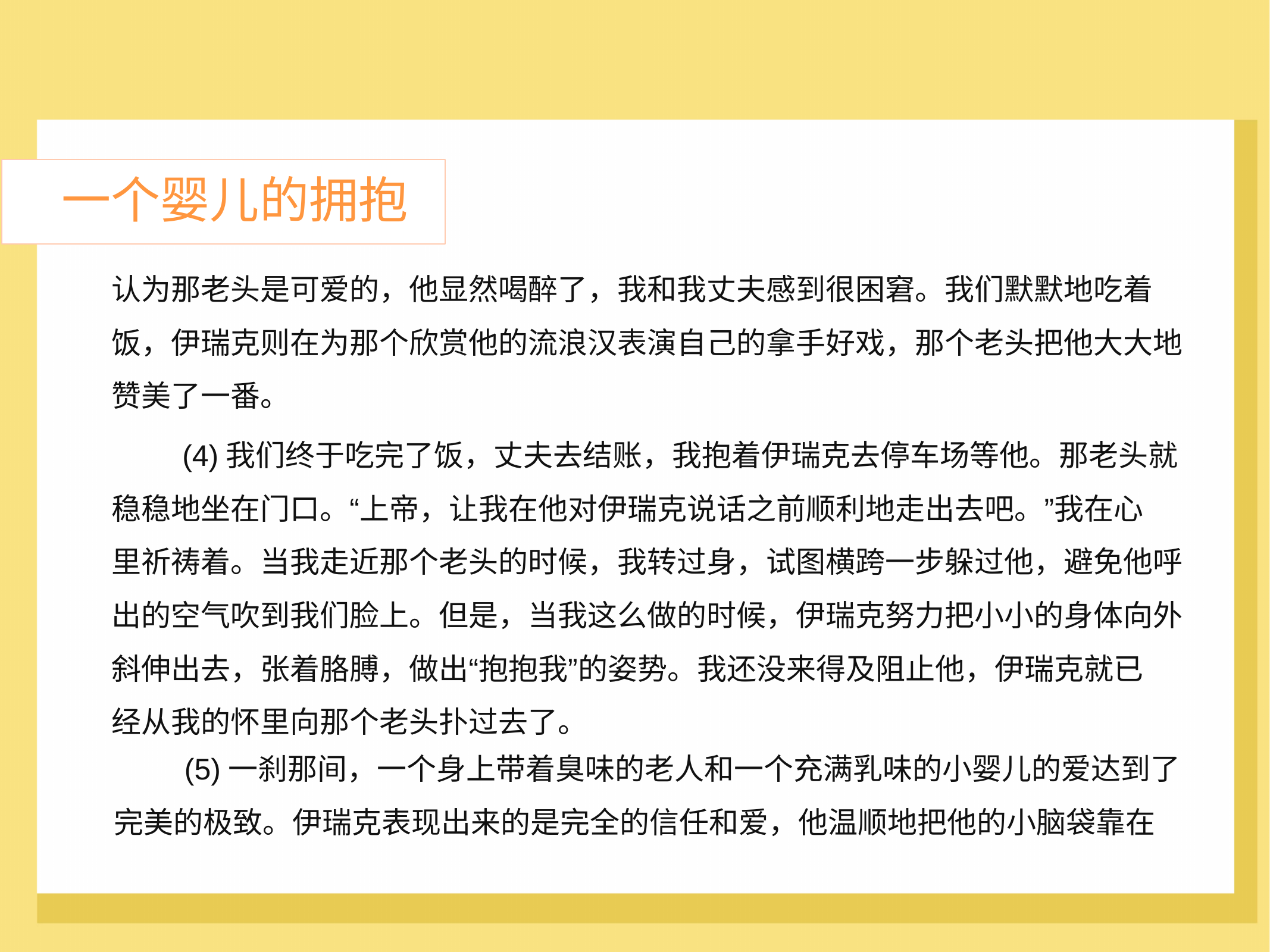

一个婴儿的拥抱
认为那老头是可爱的，他显然喝醉了，我和我丈夫感到很困窘。我们默默地吃着

饭，伊瑞克则在为那个欣赏他的流浪汉表演自己的拿手好戏，那个老头把他大大地

赞美了一番。
	(4)我们终于吃完了饭，丈夫去结账，我抱着伊瑞克去停车场等他。那老头就

稳稳地坐在门口。“上帝，让我在他对伊瑞克说话之前顺利地走出去吧。”我在心

里祈祷着。当我走近那个老头的时候，我转过身，试图横跨一步躲过他，避免他呼

出的空气吹到我们脸上。但是，当我这么做的时候，伊瑞克努力把小小的身体向外

斜伸出去，张着胳膊，做出“抱抱我”的姿势。我还没来得及阻止他，伊瑞克就已

经从我的怀里向那个老头扑过去了。
	(5)一刹那间，一个身上带着臭味的老人和一个充满乳味的小婴儿的爱达到了

完美的极致。伊瑞克表现出来的是完全的信任和爱，他温顺地把他的小脑袋靠在